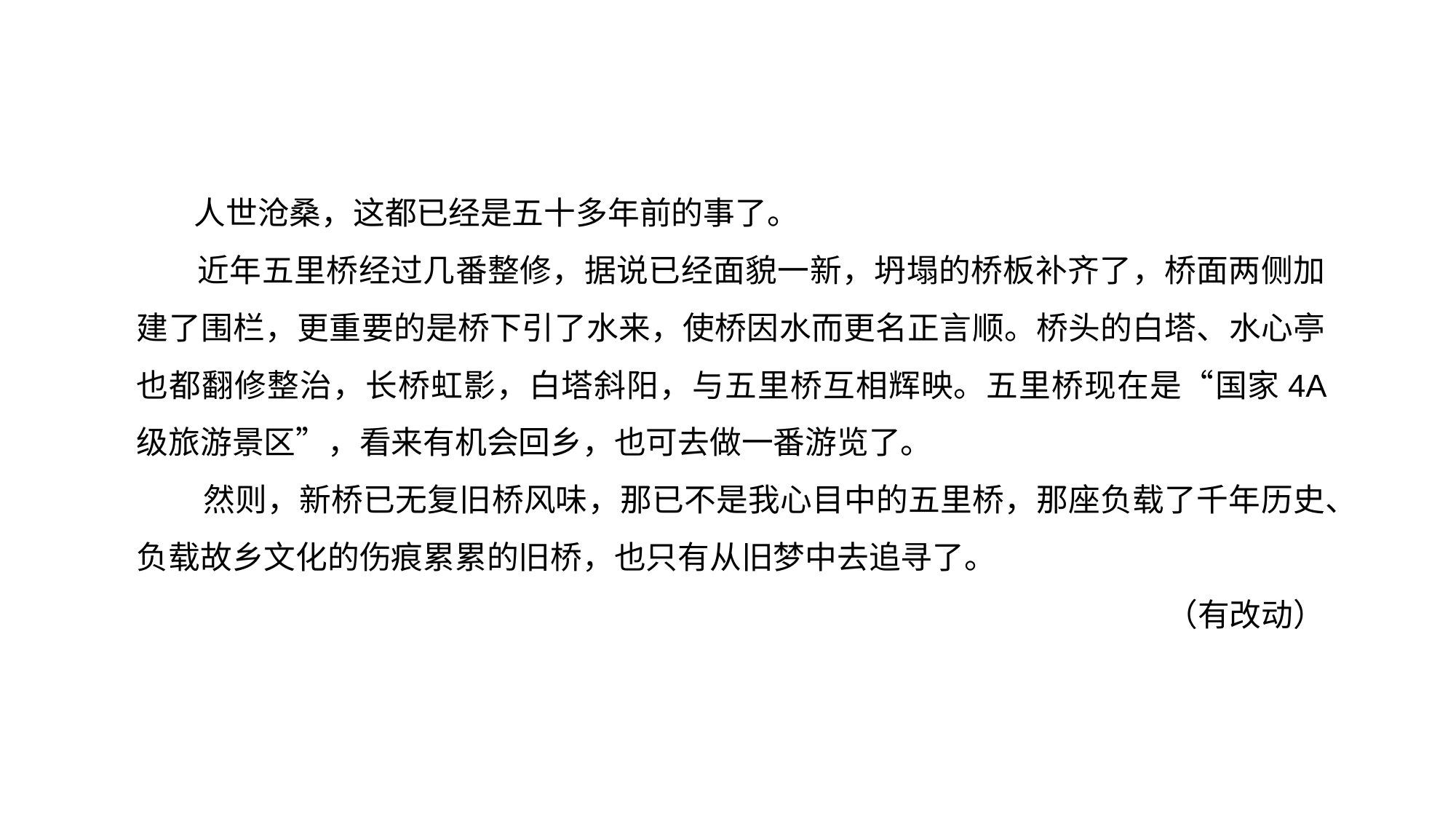

人世沧桑，这都已经是五十多年前的事了。
       近年五里桥经过几番整修，据说已经面貌一新，坍塌的桥板补齐了，桥面两侧加建了围栏，更重要的是桥下引了水来，使桥因水而更名正言顺。桥头的白塔、水心亭也都翻修整治，长桥虹影，白塔斜阳，与五里桥互相辉映。五里桥现在是“国家4A 级旅游景区”，看来有机会回乡，也可去做一番游览了。
        然则，新桥已无复旧桥风味，那已不是我心目中的五里桥，那座负载了千年历史、负载故乡文化的伤痕累累的旧桥，也只有从旧梦中去追寻了。
（有改动）